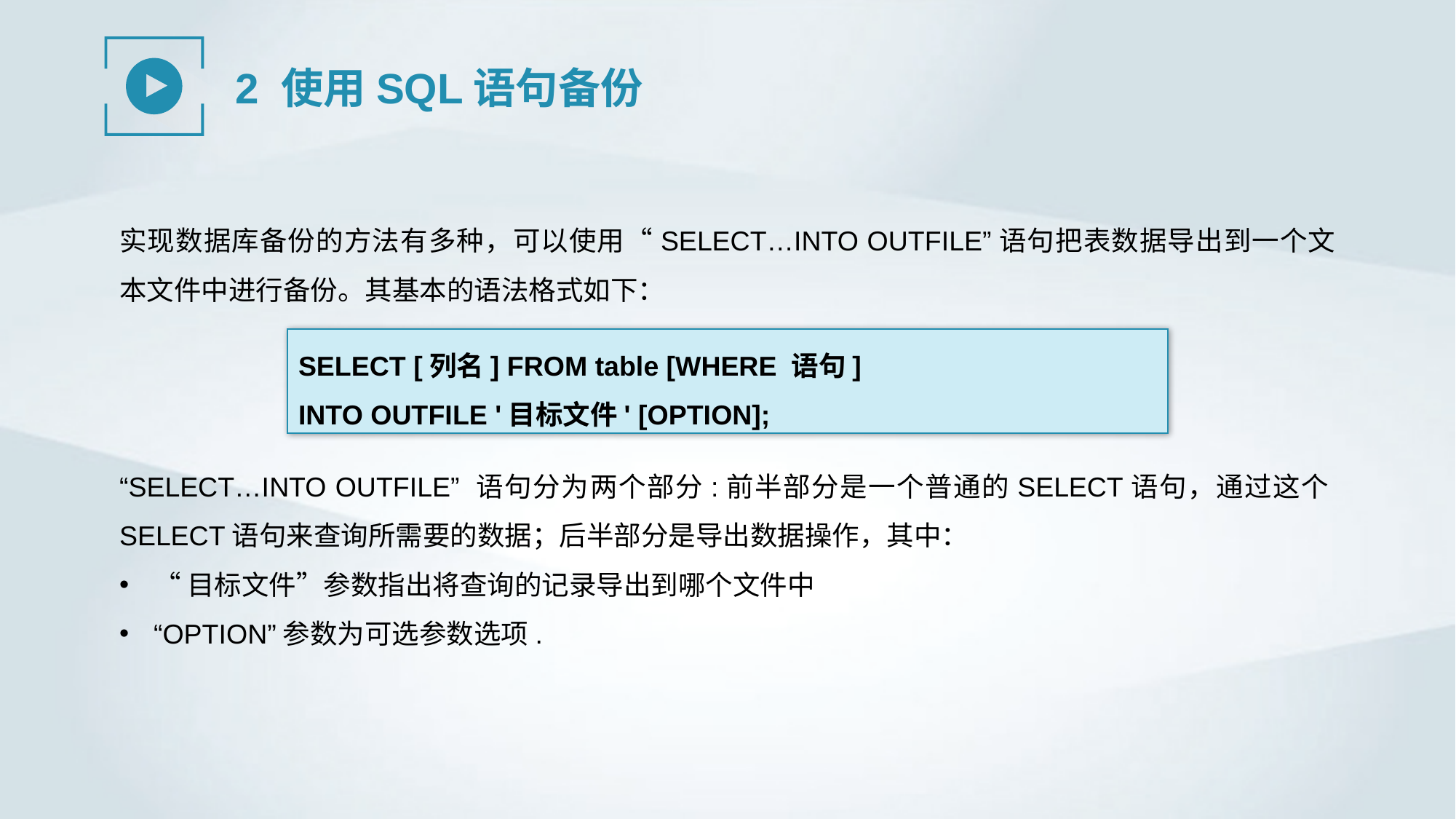

2 使用SQL语句备份
实现数据库备份的方法有多种，可以使用“SELECT…INTO OUTFILE”语句把表数据导出到一个文本文件中进行备份。其基本的语法格式如下：
SELECT [列名] FROM table [WHERE 语句]
INTO OUTFILE '目标文件' [OPTION];
“SELECT…INTO OUTFILE” 语句分为两个部分:前半部分是一个普通的SELECT语句，通过这个SELECT语句来查询所需要的数据；后半部分是导出数据操作，其中：
“目标文件”参数指出将查询的记录导出到哪个文件中
“OPTION”参数为可选参数选项.